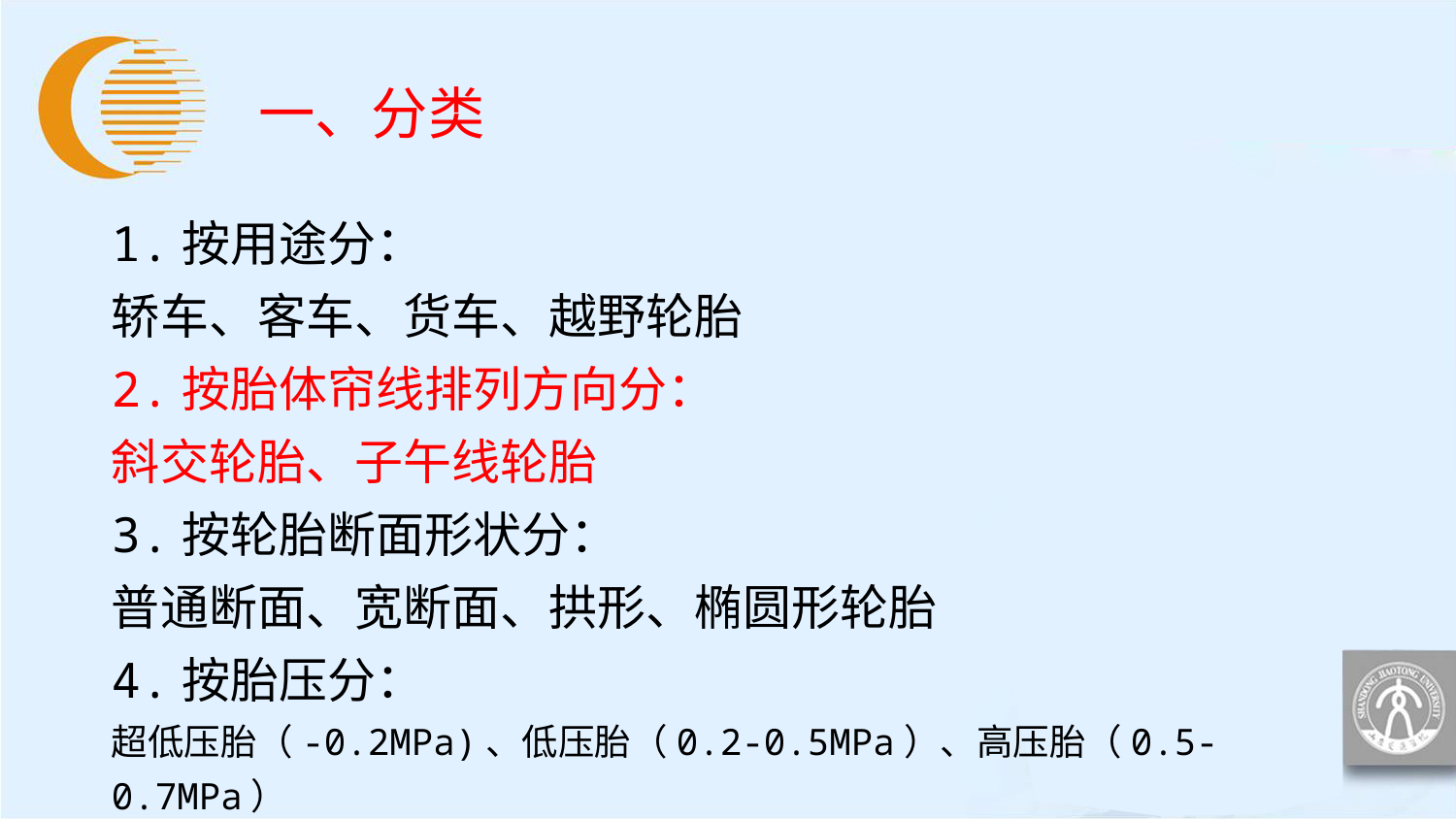

一、分类
1.按用途分：
轿车、客车、货车、越野轮胎
2.按胎体帘线排列方向分：
斜交轮胎、子午线轮胎
3.按轮胎断面形状分：
普通断面、宽断面、拱形、椭圆形轮胎
4.按胎压分：
超低压胎（-0.2MPa)、低压胎（0.2-0.5MPa）、高压胎（0.5-0.7MPa）